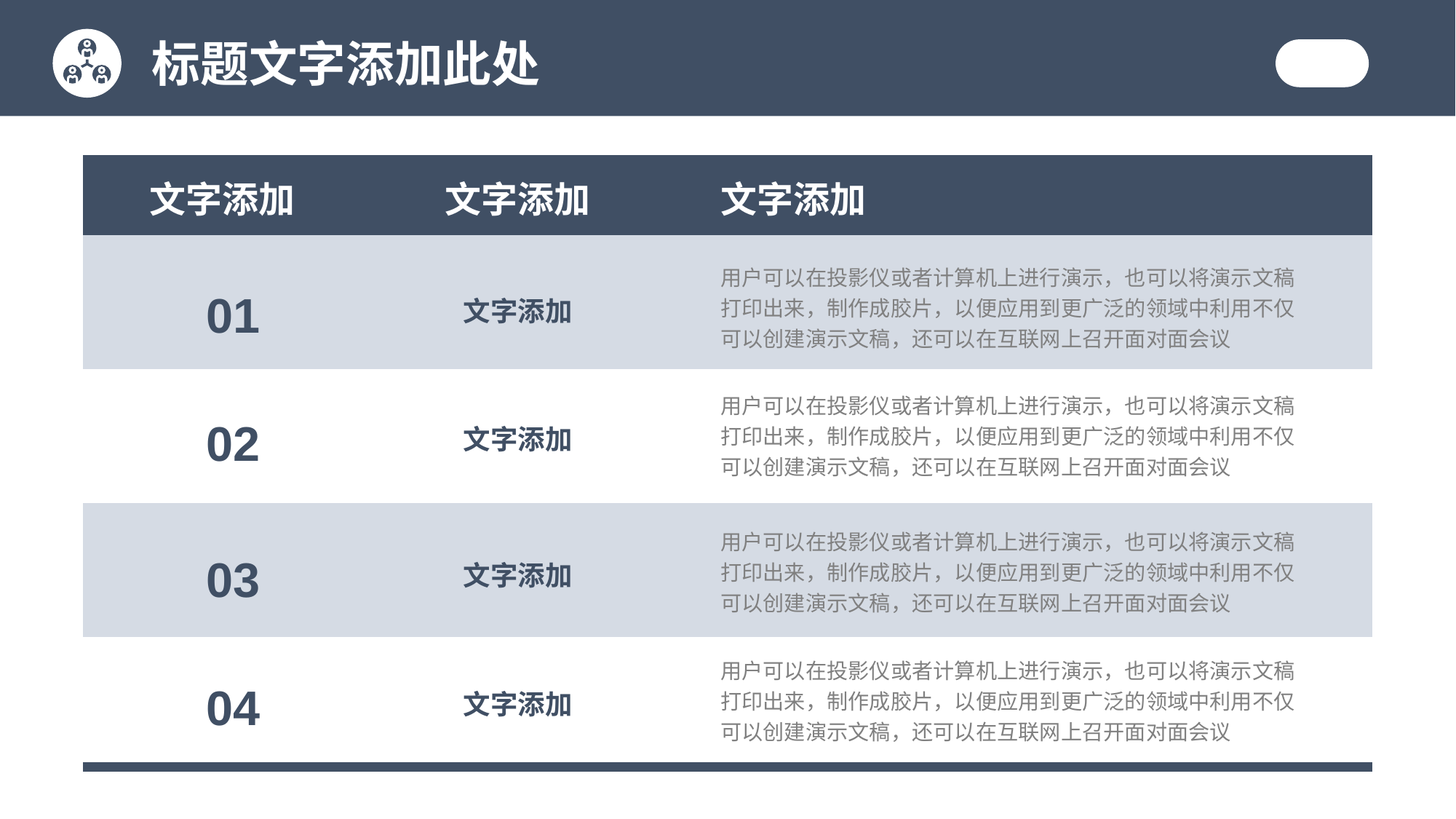

标题文字添加此处

7
|  |  |  |  |
| --- | --- | --- | --- |
|  |  |  |  |
|  |  |  |  |
|  |  |  |  |
|  |  |  |  |
文字添加
文字添加
文字添加
用户可以在投影仪或者计算机上进行演示，也可以将演示文稿打印出来，制作成胶片，以便应用到更广泛的领域中利用不仅可以创建演示文稿，还可以在互联网上召开面对面会议
01
文字添加
用户可以在投影仪或者计算机上进行演示，也可以将演示文稿打印出来，制作成胶片，以便应用到更广泛的领域中利用不仅可以创建演示文稿，还可以在互联网上召开面对面会议
02
文字添加
用户可以在投影仪或者计算机上进行演示，也可以将演示文稿打印出来，制作成胶片，以便应用到更广泛的领域中利用不仅可以创建演示文稿，还可以在互联网上召开面对面会议
03
文字添加
用户可以在投影仪或者计算机上进行演示，也可以将演示文稿打印出来，制作成胶片，以便应用到更广泛的领域中利用不仅可以创建演示文稿，还可以在互联网上召开面对面会议
04
文字添加